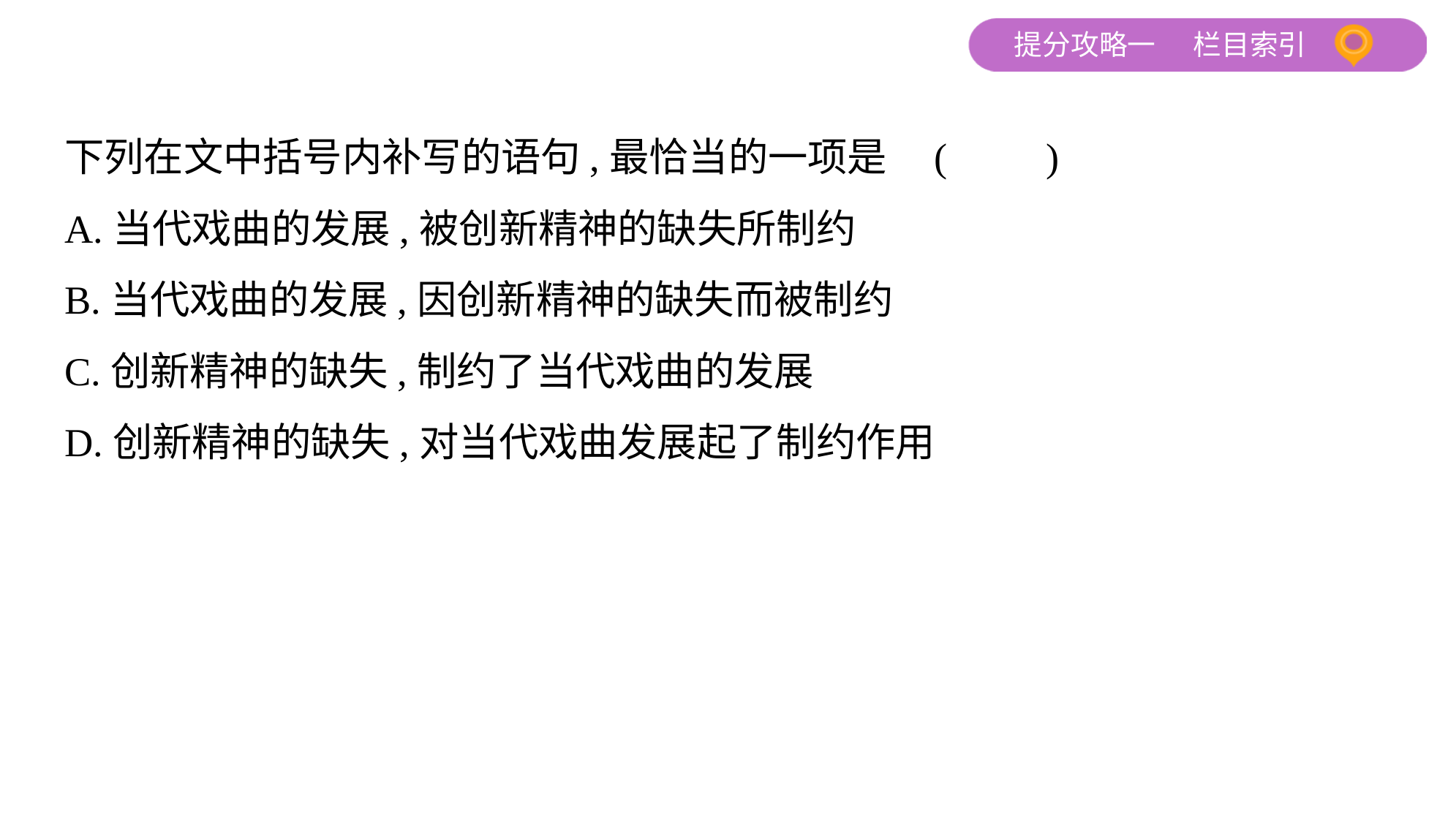

下列在文中括号内补写的语句,最恰当的一项是 (　　)
A.当代戏曲的发展,被创新精神的缺失所制约
B.当代戏曲的发展,因创新精神的缺失而被制约
C.创新精神的缺失,制约了当代戏曲的发展
D.创新精神的缺失,对当代戏曲发展起了制约作用